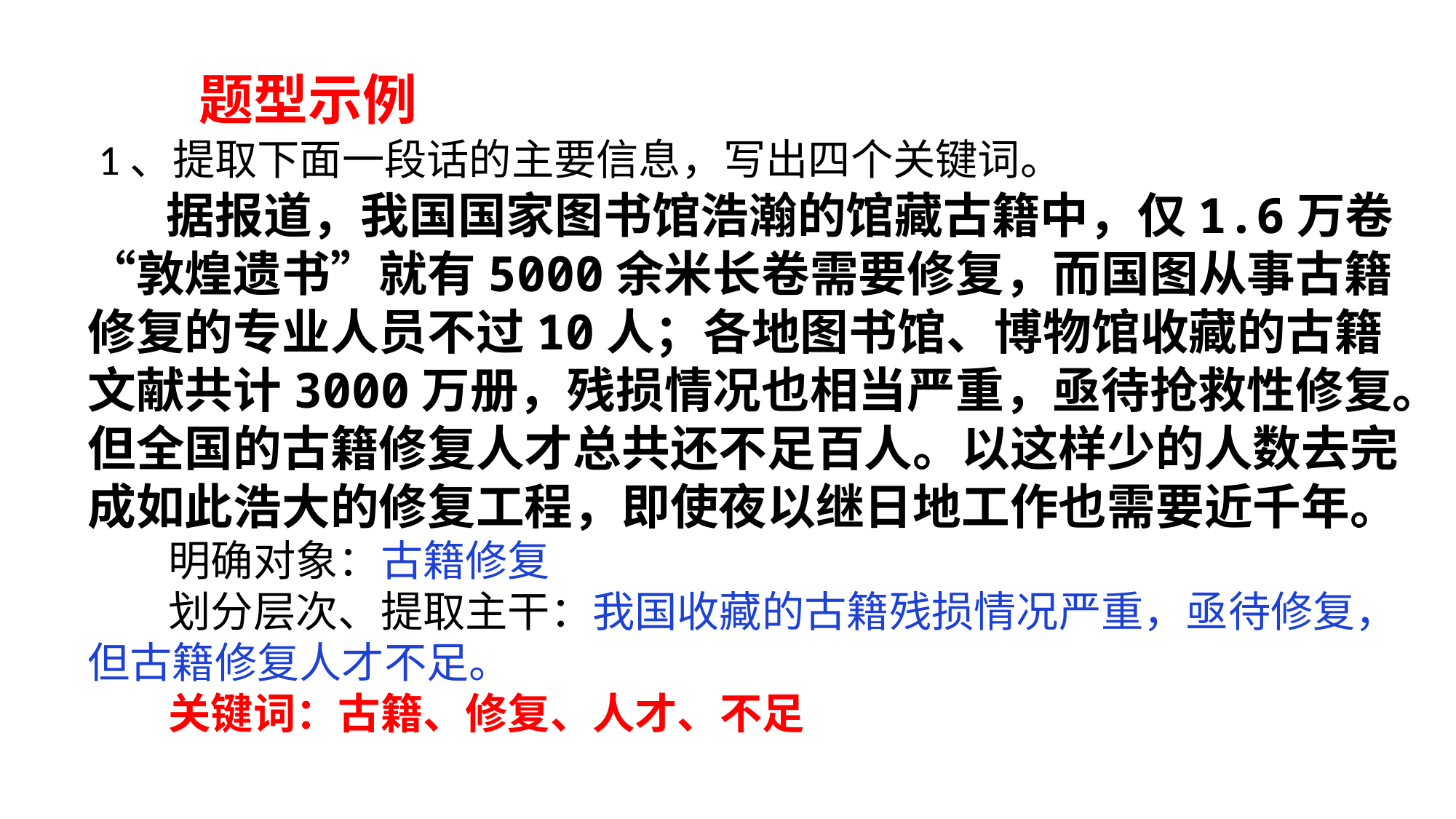

题型示例
 1、提取下面一段话的主要信息，写出四个关键词。
      据报道，我国国家图书馆浩瀚的馆藏古籍中，仅1.6万卷“敦煌遗书”就有5000余米长卷需要修复，而国图从事古籍修复的专业人员不过10人；各地图书馆、博物馆收藏的古籍文献共计3000万册，残损情况也相当严重，亟待抢救性修复。但全国的古籍修复人才总共还不足百人。以这样少的人数去完成如此浩大的修复工程，即使夜以继日地工作也需要近千年。
      明确对象：古籍修复
      划分层次、提取主干：我国收藏的古籍残损情况严重，亟待修复，但古籍修复人才不足。
      关键词：古籍、修复、人才、不足